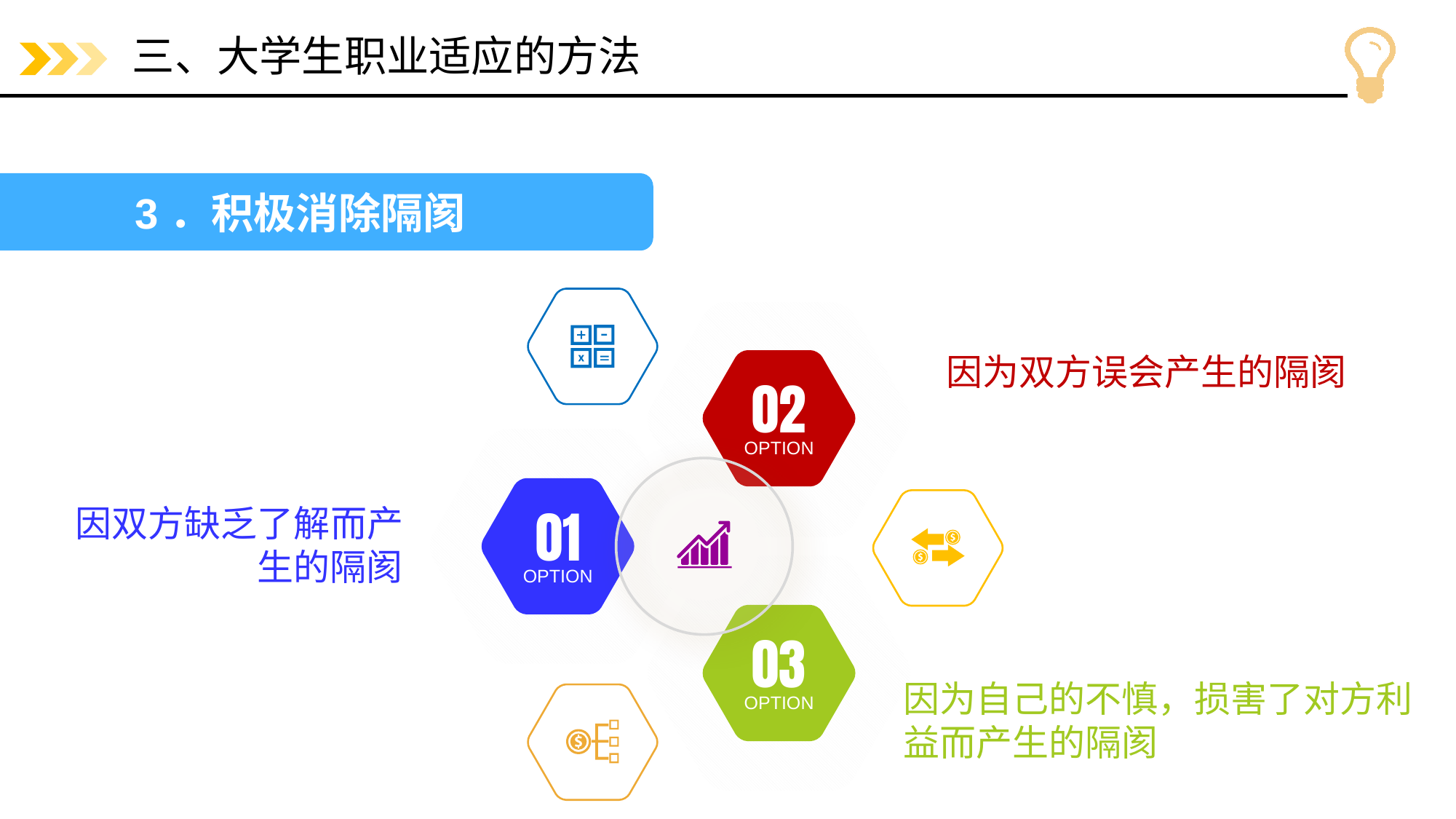

8
# 三、大学生职业适应的方法
3．积极消除隔阂

因为双方误会产生的隔阂

02
OPTION

因双方缺乏了解而产生的隔阂
01
OPTION

03
OPTION
因为自己的不慎，损害了对方利益而产生的隔阂